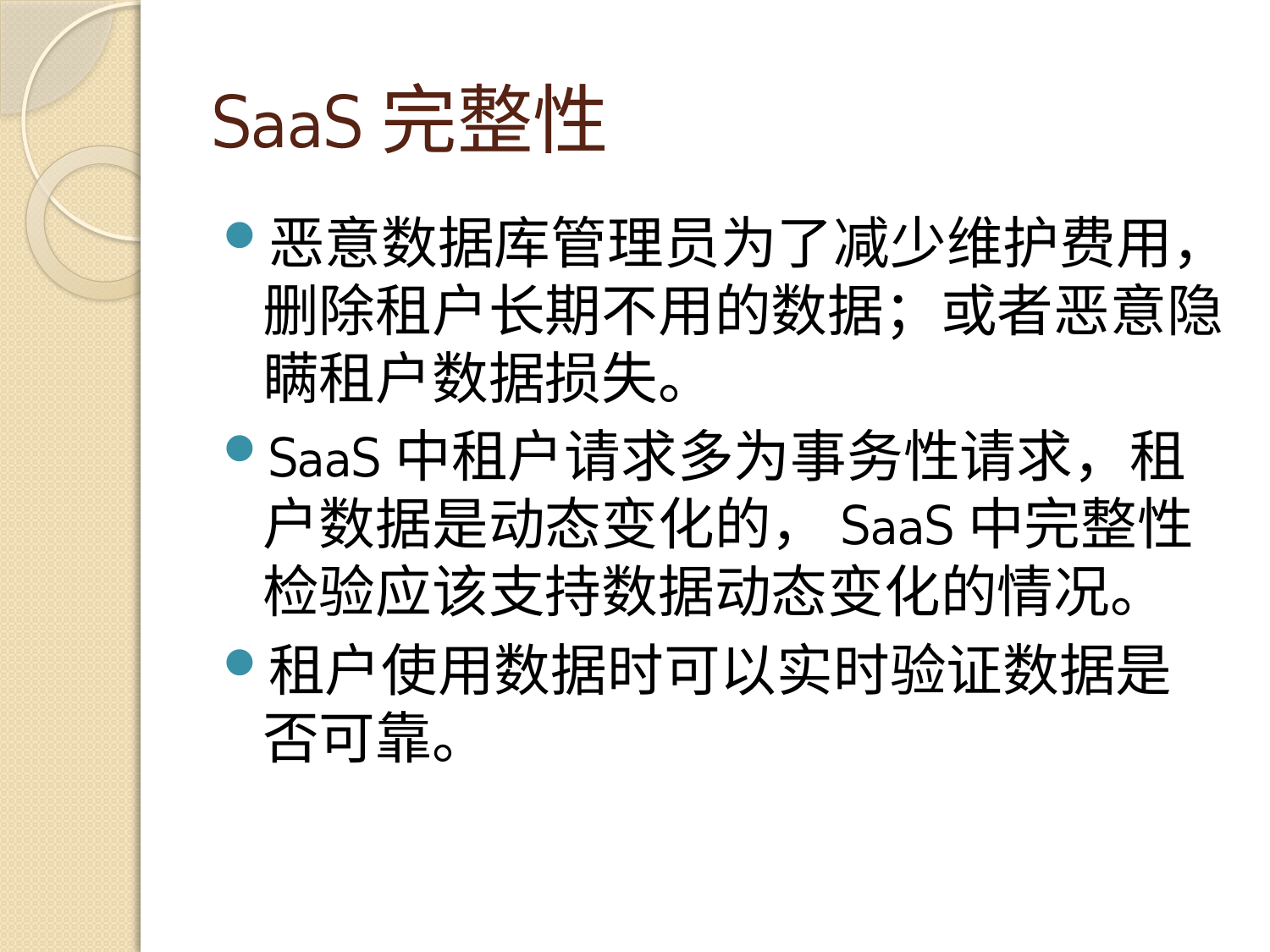

# SaaS完整性
恶意数据库管理员为了减少维护费用，删除租户长期不用的数据；或者恶意隐瞒租户数据损失。
SaaS中租户请求多为事务性请求，租户数据是动态变化的，SaaS中完整性检验应该支持数据动态变化的情况。
租户使用数据时可以实时验证数据是否可靠。